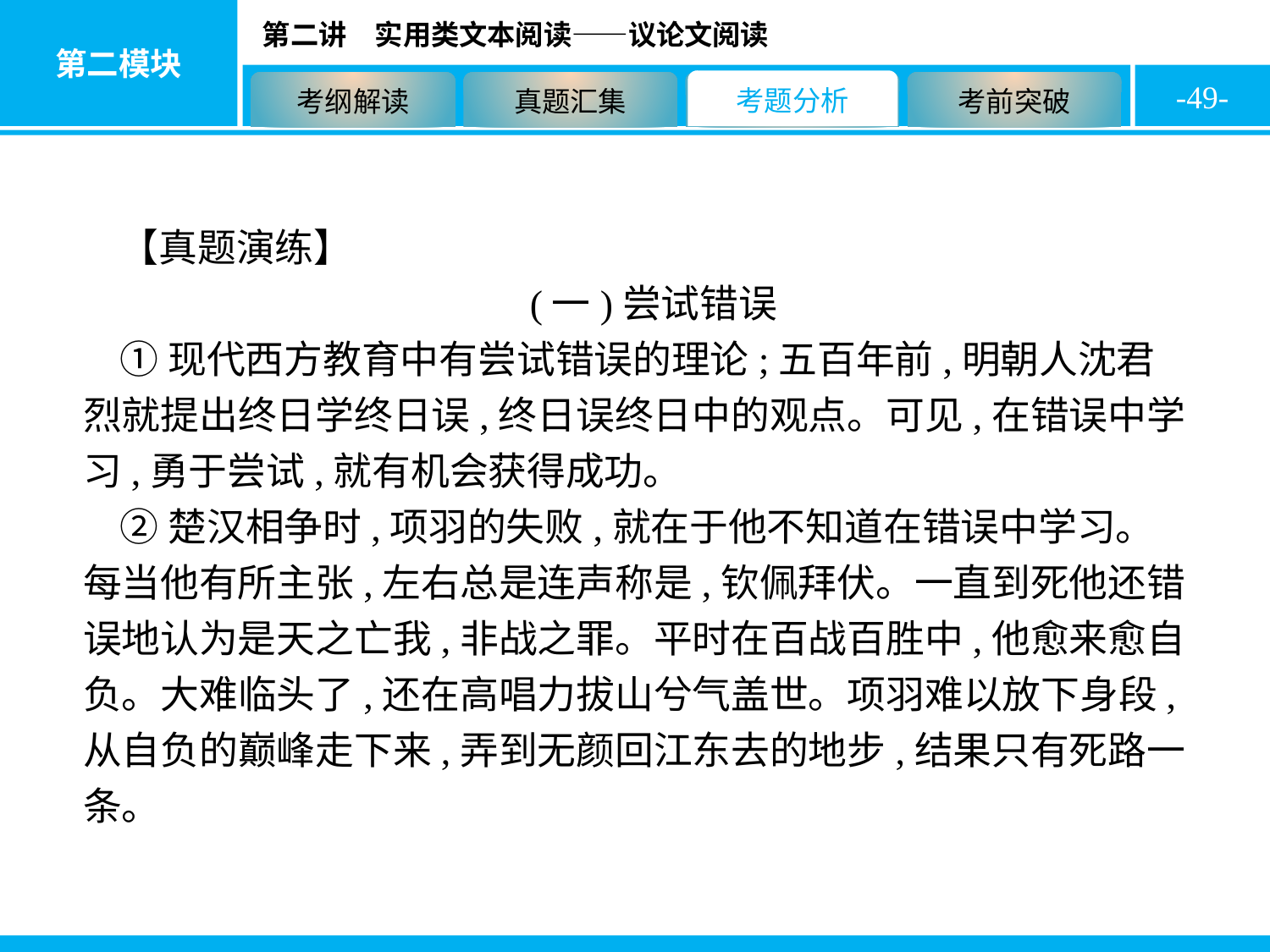

-49-
【真题演练】
(一)尝试错误
①现代西方教育中有尝试错误的理论;五百年前,明朝人沈君烈就提出终日学终日误,终日误终日中的观点。可见,在错误中学习,勇于尝试,就有机会获得成功。
②楚汉相争时,项羽的失败,就在于他不知道在错误中学习。每当他有所主张,左右总是连声称是,钦佩拜伏。一直到死他还错误地认为是天之亡我,非战之罪。平时在百战百胜中,他愈来愈自负。大难临头了,还在高唱力拔山兮气盖世。项羽难以放下身段,从自负的巅峰走下来,弄到无颜回江东去的地步,结果只有死路一条。